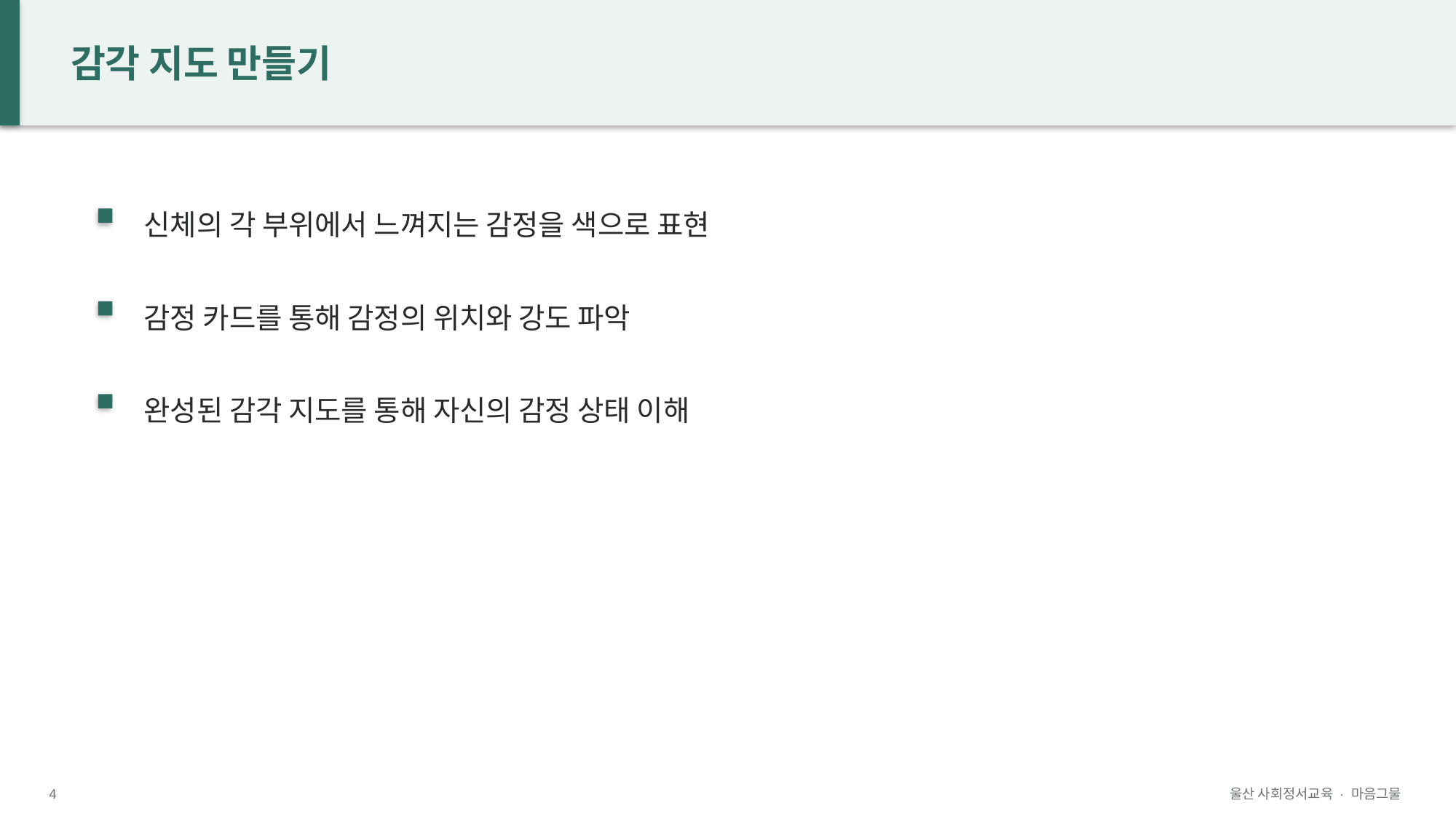

감각 지도 만들기
신체의 각 부위에서 느껴지는 감정을 색으로 표현

감정 카드를 통해 감정의 위치와 강도 파악

완성된 감각 지도를 통해 자신의 감정 상태 이해

4
울산 사회정서교육 · 마음그물